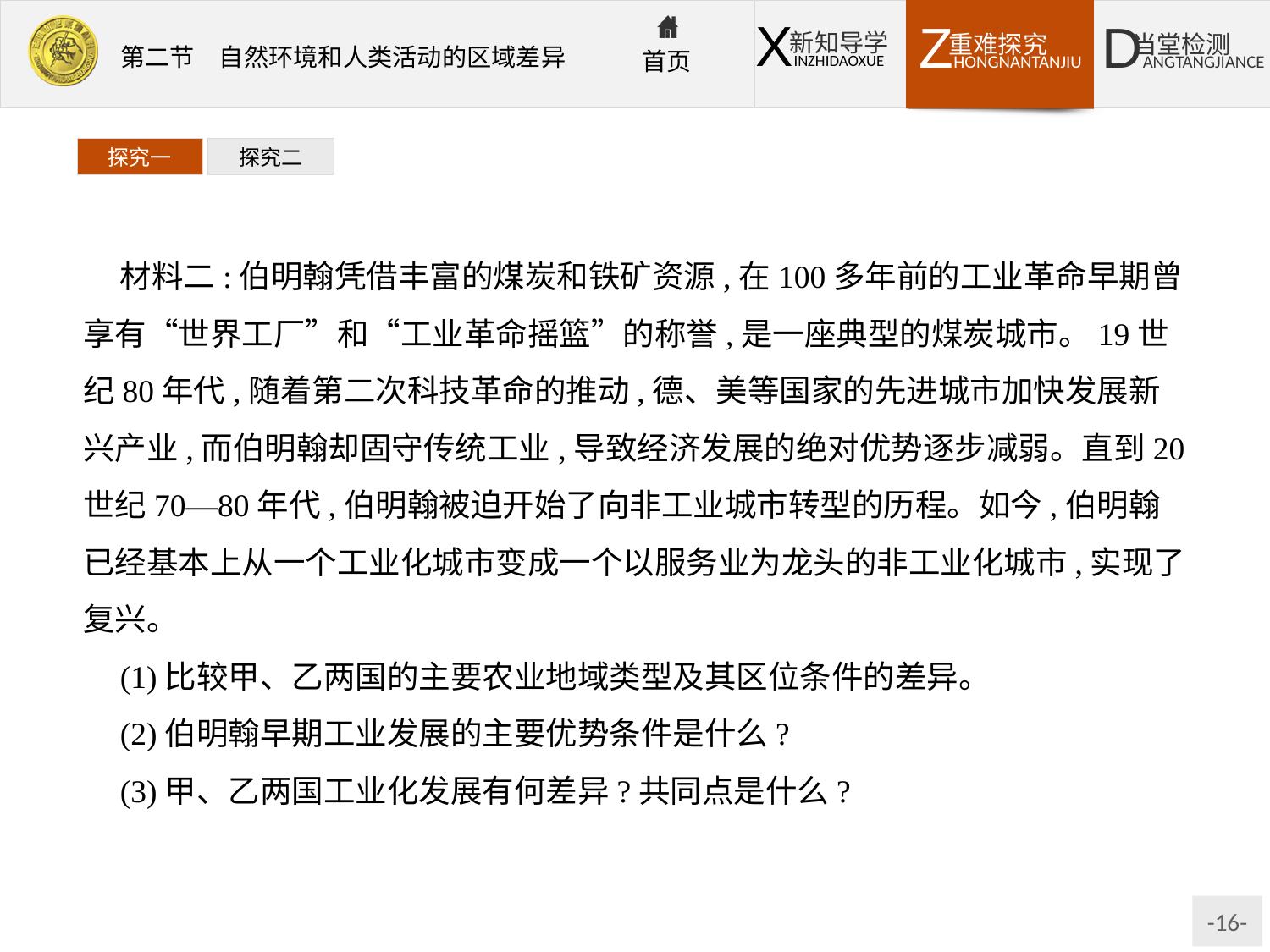

探究一
探究二
材料二:伯明翰凭借丰富的煤炭和铁矿资源,在100多年前的工业革命早期曾享有“世界工厂”和“工业革命摇篮”的称誉,是一座典型的煤炭城市。19世纪80年代,随着第二次科技革命的推动,德、美等国家的先进城市加快发展新兴产业,而伯明翰却固守传统工业,导致经济发展的绝对优势逐步减弱。直到20世纪70—80年代,伯明翰被迫开始了向非工业城市转型的历程。如今,伯明翰已经基本上从一个工业化城市变成一个以服务业为龙头的非工业化城市,实现了复兴。
(1)比较甲、乙两国的主要农业地域类型及其区位条件的差异。
(2)伯明翰早期工业发展的主要优势条件是什么?
(3)甲、乙两国工业化发展有何差异?共同点是什么?